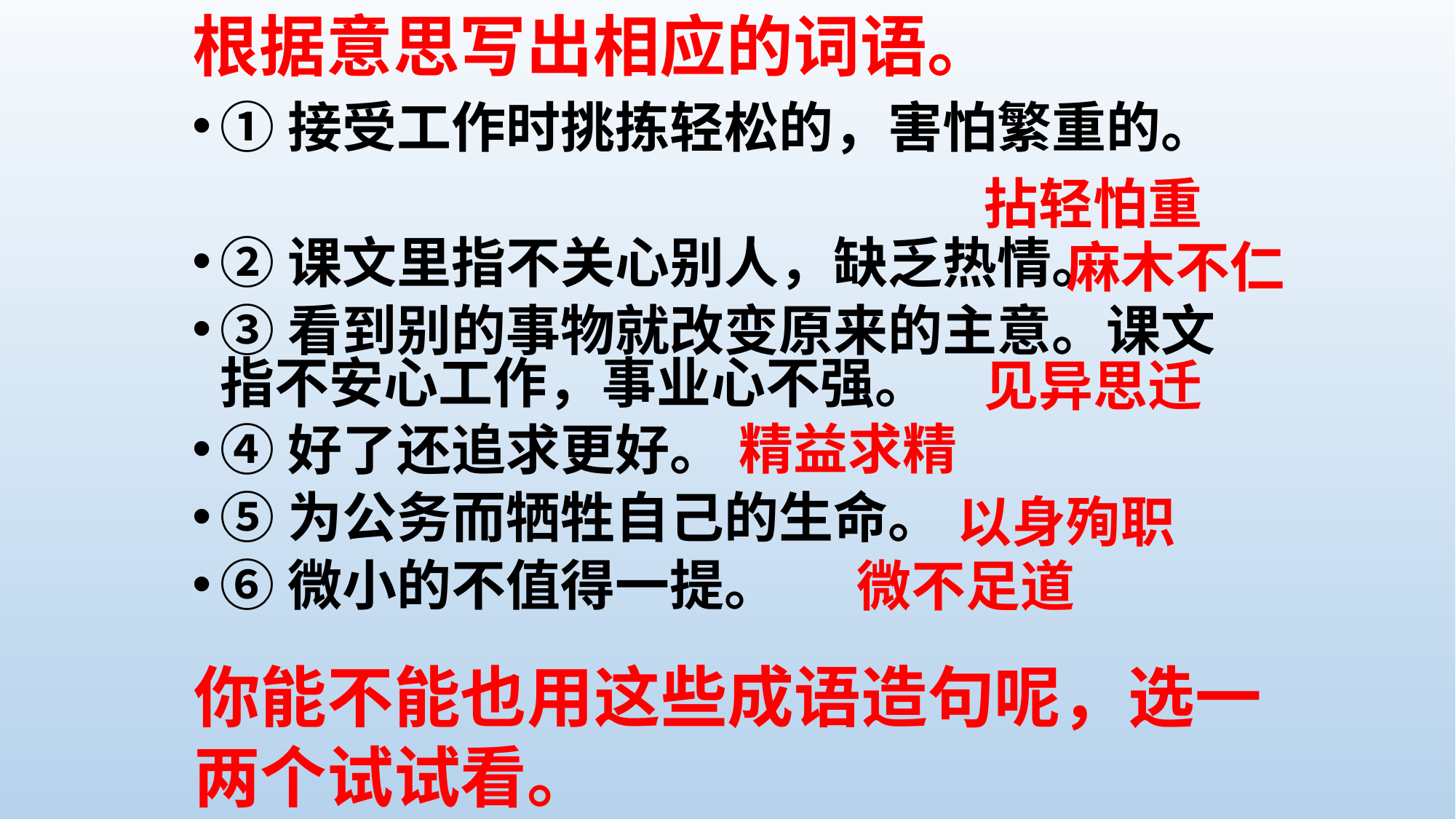

# 根据意思写出相应的词语。
①接受工作时挑拣轻松的，害怕繁重的。

②课文里指不关心别人，缺乏热情。
③看到别的事物就改变原来的主意。课文指不安心工作，事业心不强。
④好了还追求更好。
⑤为公务而牺牲自己的生命。
⑥微小的不值得一提。
拈轻怕重
麻木不仁
见异思迁
精益求精
以身殉职
微不足道
你能不能也用这些成语造句呢，选一两个试试看。